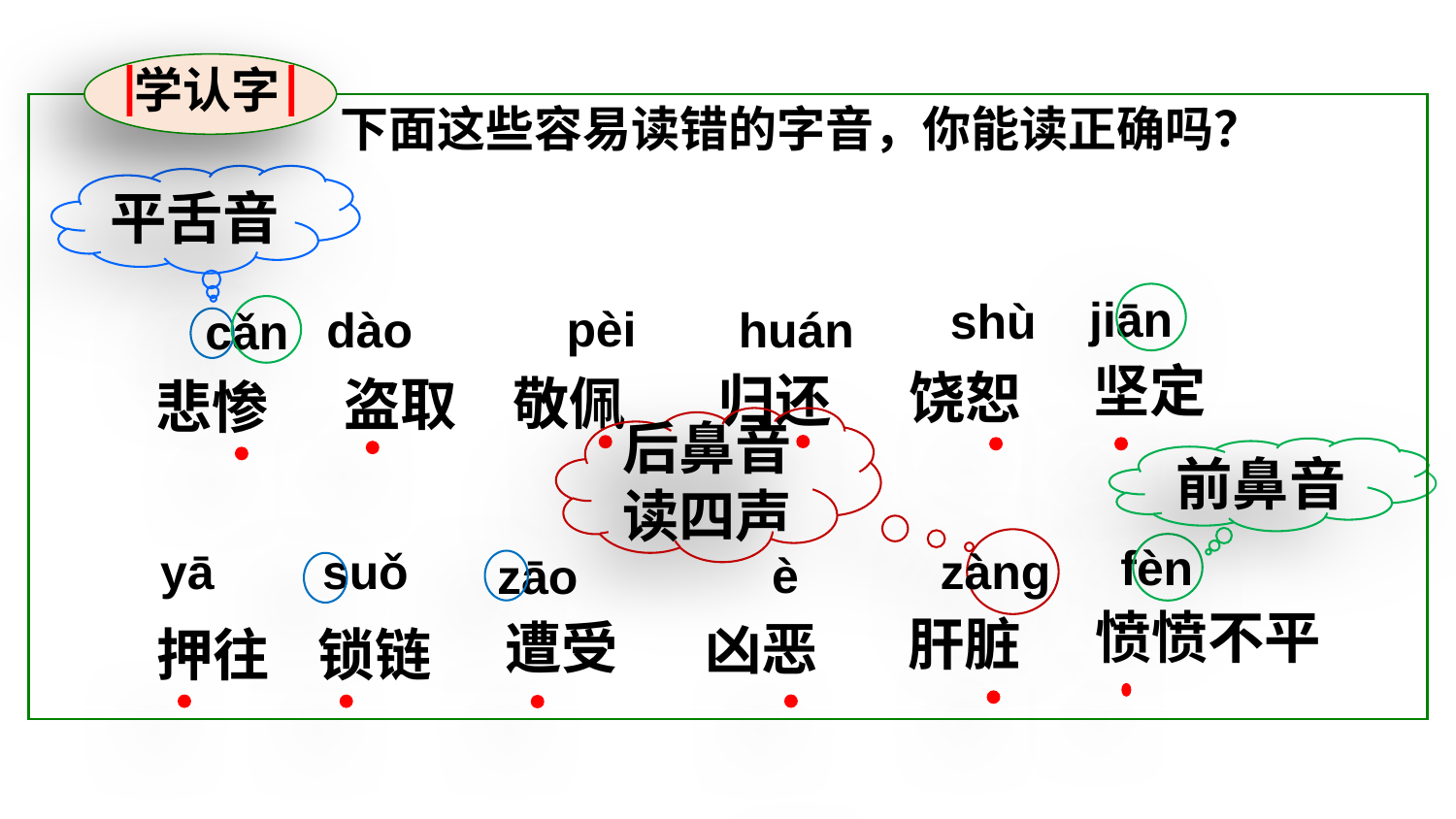

学认字

下面这些容易读错的字音，你能读正确吗？

平舌音
jiān

shù
pèi
huán
dào
cǎn

坚定
饶恕
归还
敬佩
盗取
悲惨
后鼻音
读四声

前鼻音

fèn

yā
zàng
suǒ
è
zāo

愤愤不平
肝脏
遭受
凶恶
押往
锁链